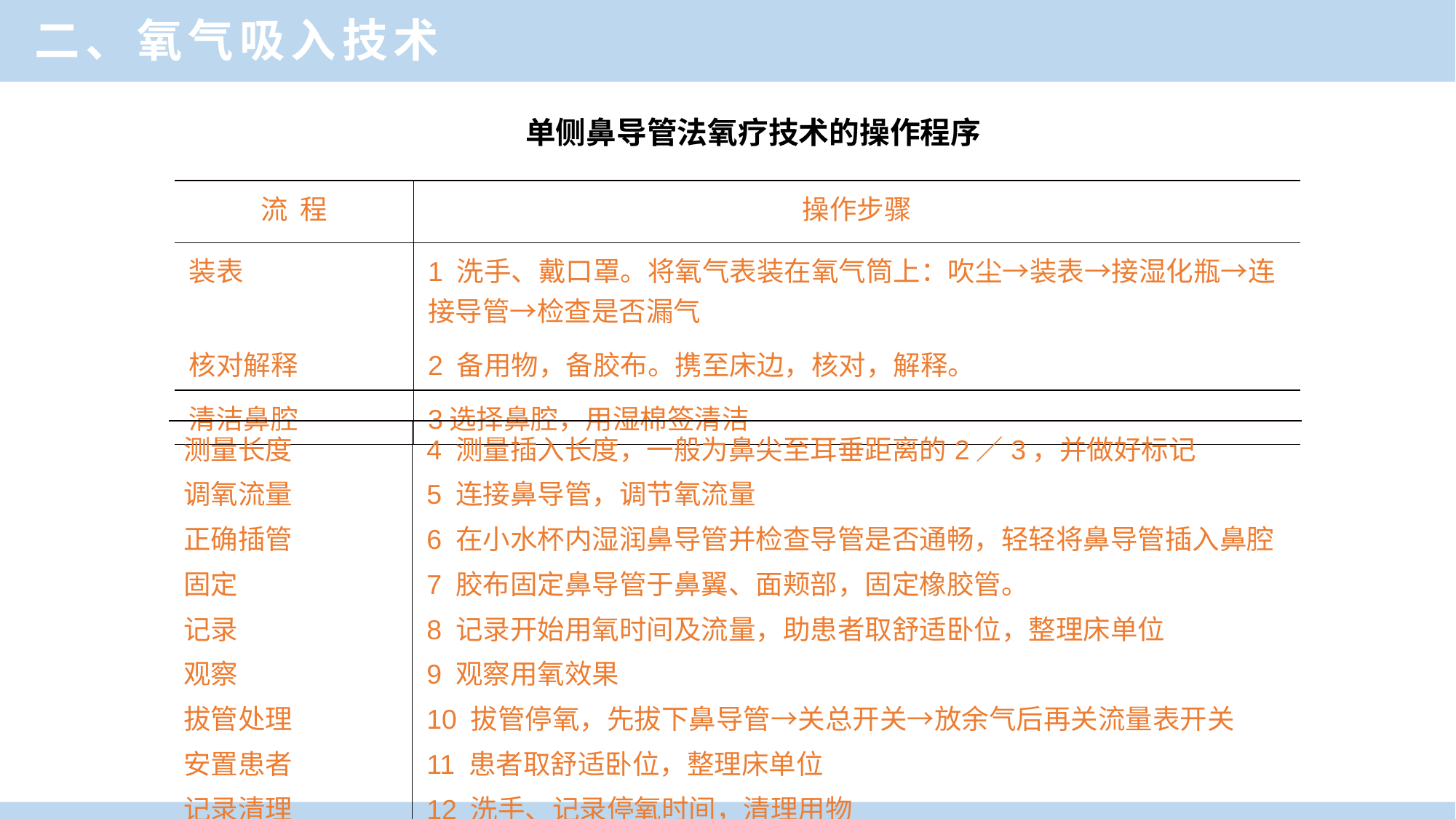

二、氧气吸入技术
　单侧鼻导管法氧疗技术的操作程序
| 流 程 | 操作步骤 |
| --- | --- |
| 装表 | 1 洗手、戴口罩。将氧气表装在氧气筒上：吹尘→装表→接湿化瓶→连接导管→检查是否漏气 |
| 核对解释 | 2 备用物，备胶布。携至床边，核对，解释。 |
| 清洁鼻腔 | 3选择鼻腔，用湿棉签清洁 |
| 测量长度 调氧流量 正确插管 固定 记录 观察 拔管处理 安置患者 记录清理 | 4 测量插入长度，一般为鼻尖至耳垂距离的2／3，并做好标记 5 连接鼻导管，调节氧流量 6 在小水杯内湿润鼻导管并检查导管是否通畅，轻轻将鼻导管插入鼻腔 7 胶布固定鼻导管于鼻翼、面颊部，固定橡胶管。 8 记录开始用氧时间及流量，助患者取舒适卧位，整理床单位 9 观察用氧效果 10 拔管停氧，先拔下鼻导管→关总开关→放余气后再关流量表开关 11 患者取舒适卧位，整理床单位 12 洗手、记录停氧时间，清理用物 |
| --- | --- |